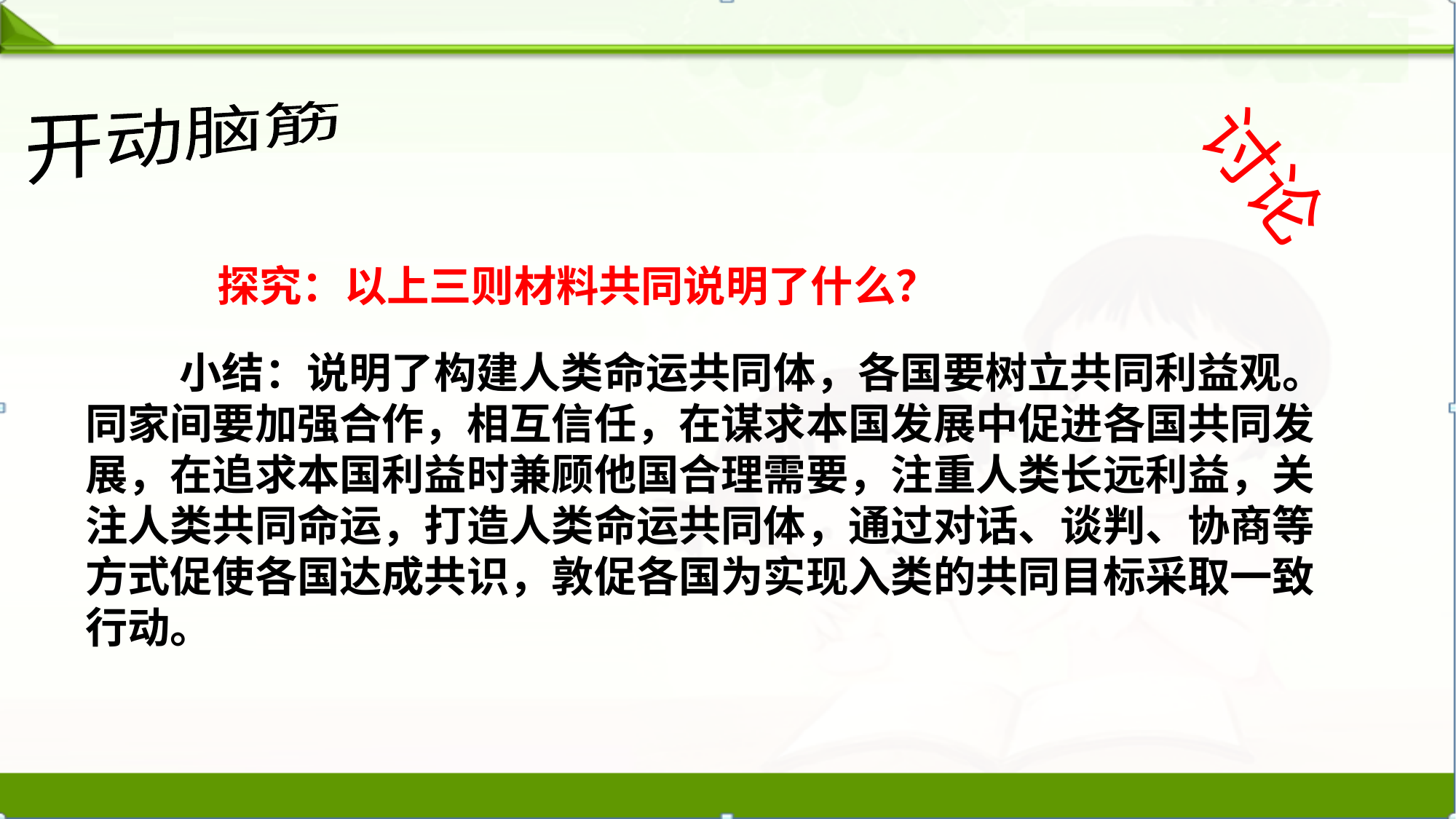

开动脑筋
讨论
探究：以上三则材料共同说明了什么？
         小结：说明了构建人类命运共同体，各国要树立共同利益观。同家间要加强合作，相互信任，在谋求本国发展中促进各国共同发展，在追求本国利益时兼顾他国合理需要，注重人类长远利益，关注人类共同命运，打造人类命运共同体，通过对话、谈判、协商等方式促使各国达成共识，敦促各国为实现入类的共同目标采取一致行动。